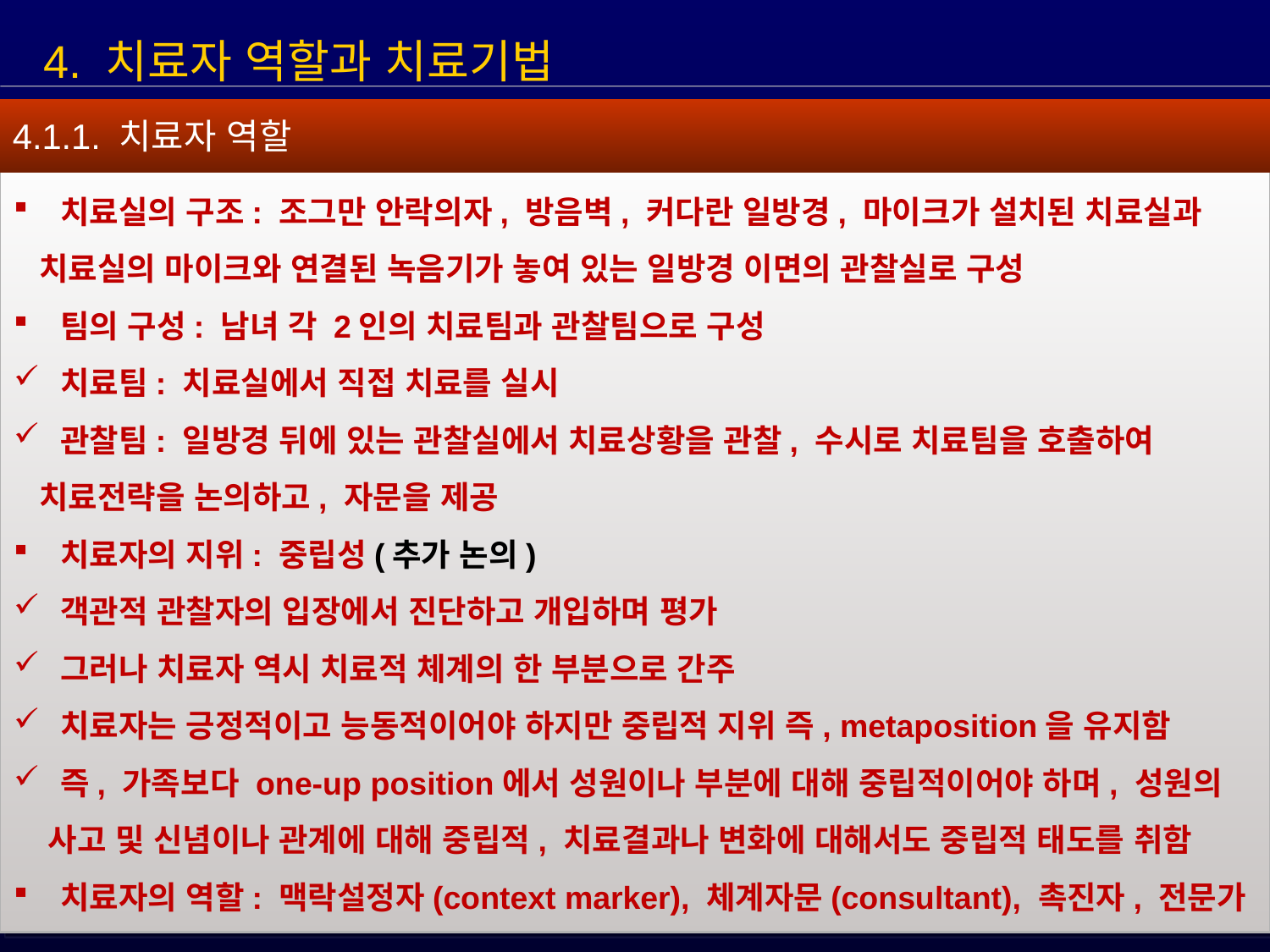

4. 치료자 역할과 치료기법

4.1.1. 치료자 역할
 치료실의 구조: 조그만 안락의자, 방음벽, 커다란 일방경, 마이크가 설치된 치료실과
  치료실의 마이크와 연결된 녹음기가 놓여 있는 일방경 이면의 관찰실로 구성
 팀의 구성: 남녀 각 2인의 치료팀과 관찰팀으로 구성
 치료팀: 치료실에서 직접 치료를 실시
 관찰팀: 일방경 뒤에 있는 관찰실에서 치료상황을 관찰, 수시로 치료팀을 호출하여
  치료전략을 논의하고, 자문을 제공
 치료자의 지위: 중립성(추가 논의)
 객관적 관찰자의 입장에서 진단하고 개입하며 평가
 그러나 치료자 역시 치료적 체계의 한 부분으로 간주
 치료자는 긍정적이고 능동적이어야 하지만 중립적 지위 즉, metaposition을 유지함
 즉, 가족보다 one-up position에서 성원이나 부분에 대해 중립적이어야 하며, 성원의
   사고 및 신념이나 관계에 대해 중립적, 치료결과나 변화에 대해서도 중립적 태도를 취함
 치료자의 역할: 맥락설정자(context marker), 체계자문(consultant), 촉진자, 전문가